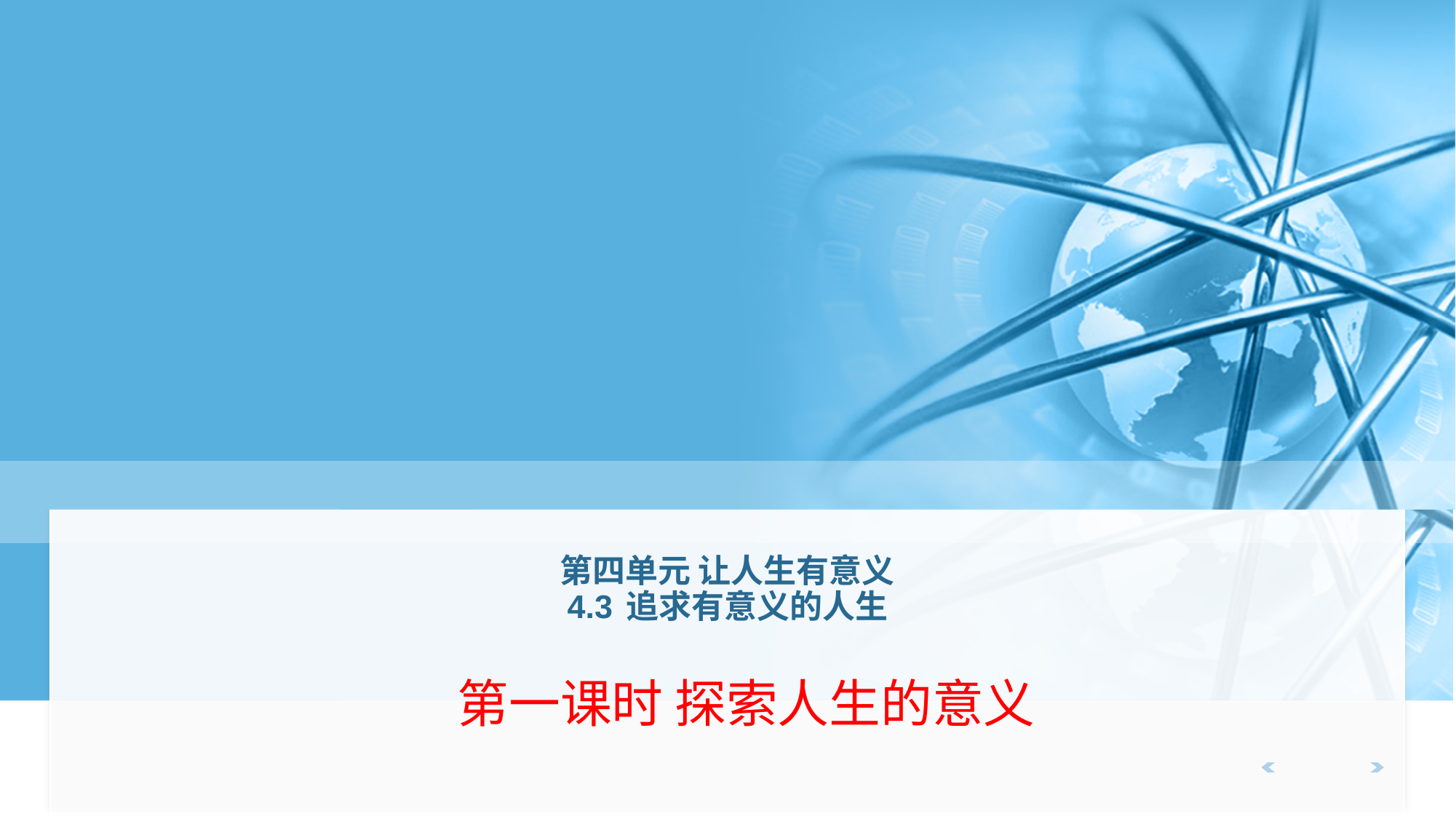

# 第四单元 让人生有意义 4.3 追求有意义的人生
第一课时 探索人生的意义